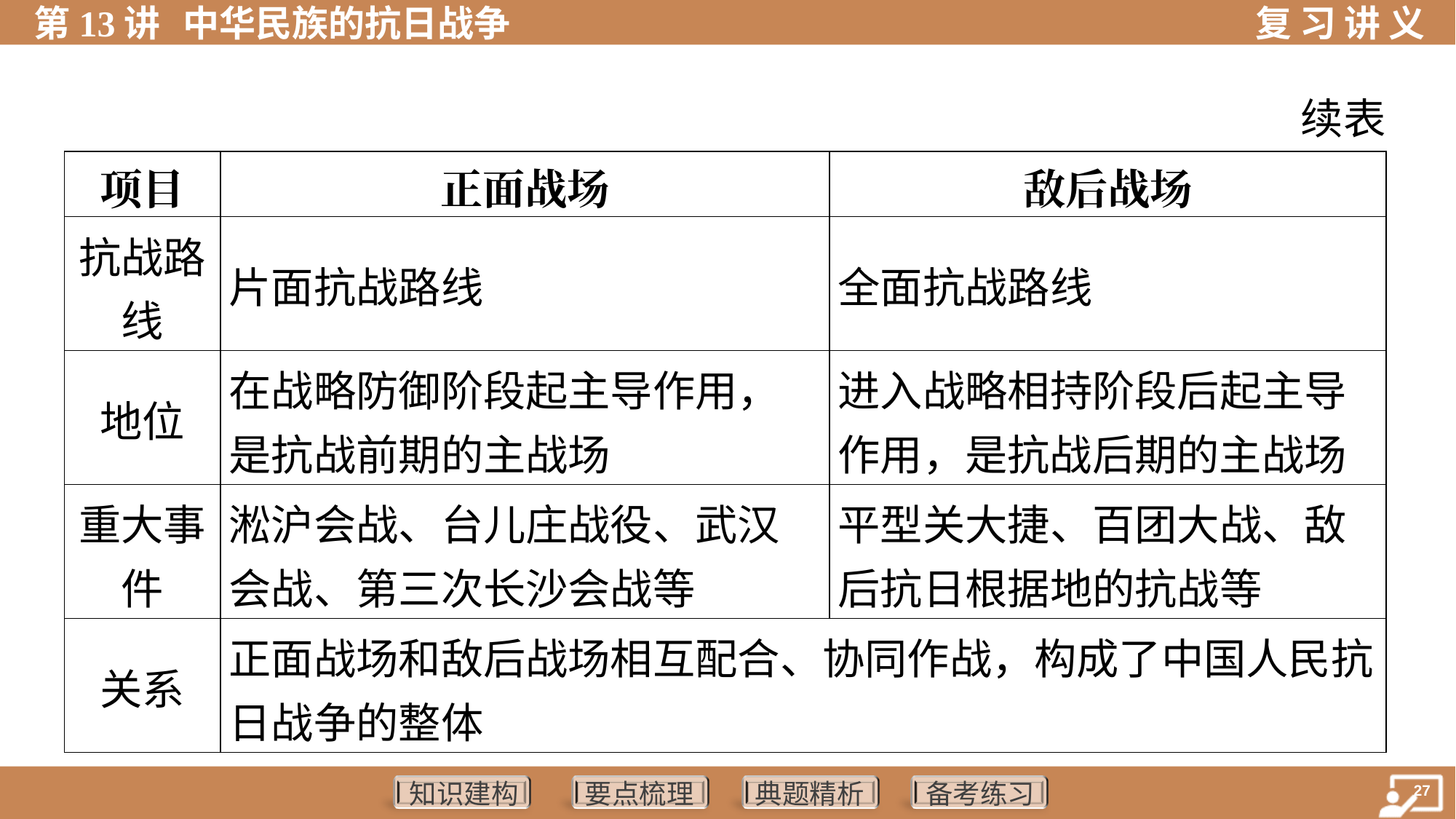

续表
| 项目 | 正面战场 | 敌后战场 |
| --- | --- | --- |
| 抗战路 线 | 片面抗战路线 | 全面抗战路线 |
| 地位 | 在战略防御阶段起主导作用， 是抗战前期的主战场 | 进入战略相持阶段后起主导 作用，是抗战后期的主战场 |
| 重大事 件 | 淞沪会战、台儿庄战役、武汉 会战、第三次长沙会战等 | 平型关大捷、百团大战、敌 后抗日根据地的抗战等 |
| 关系 | 正面战场和敌后战场相互配合、协同作战，构成了中国人民抗 日战争的整体 |  |